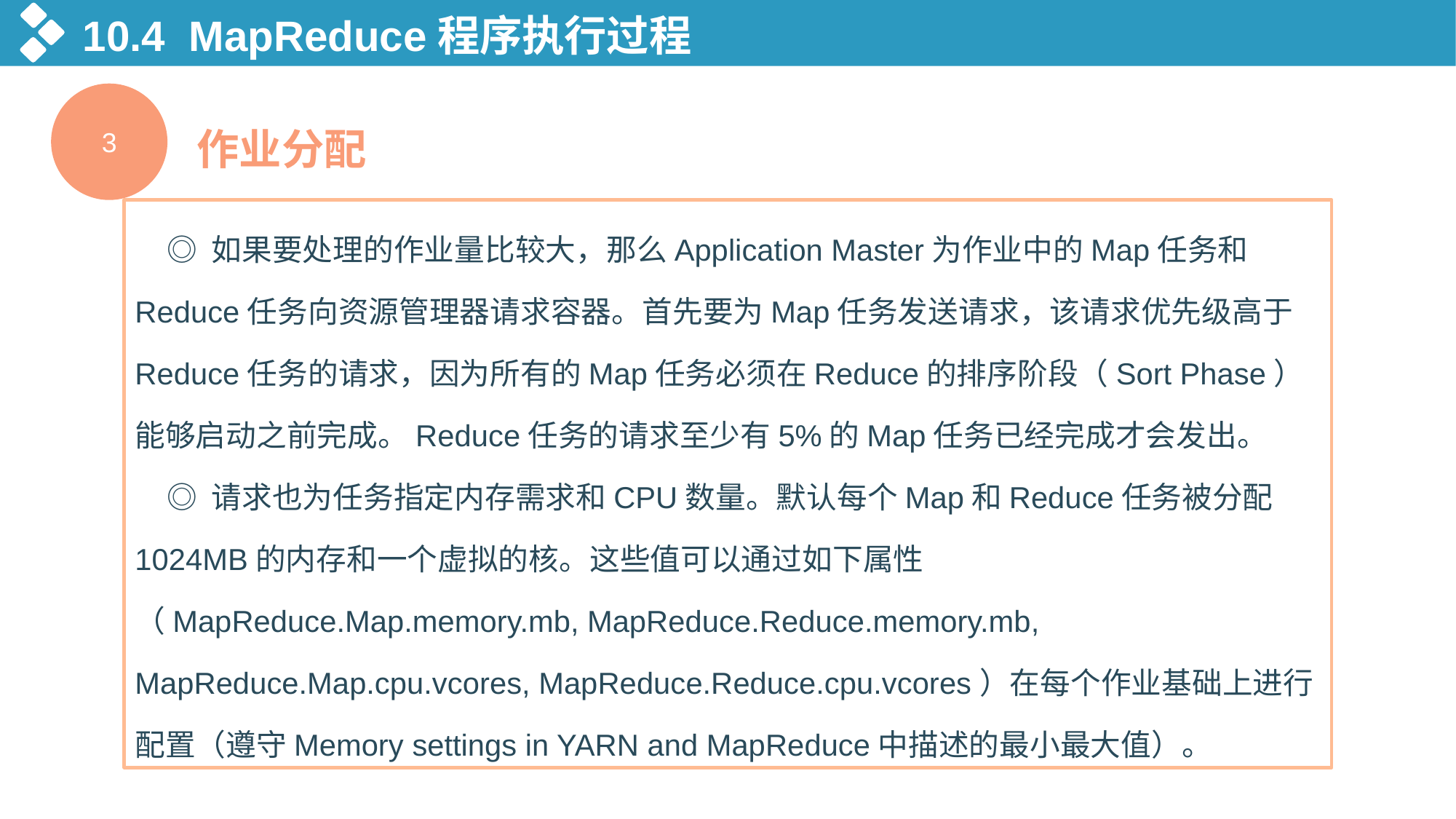

10.4  MapReduce程序执行过程
3
作业分配
◎ 如果要处理的作业量比较大，那么Application Master为作业中的Map任务和Reduce任务向资源管理器请求容器。首先要为Map任务发送请求，该请求优先级高于Reduce任务的请求，因为所有的Map任务必须在Reduce的排序阶段（Sort Phase）能够启动之前完成。Reduce任务的请求至少有5%的Map任务已经完成才会发出。
◎ 请求也为任务指定内存需求和CPU数量。默认每个Map和Reduce任务被分配1024MB的内存和一个虚拟的核。这些值可以通过如下属性（MapReduce.Map.memory.mb, MapReduce.Reduce.memory.mb, MapReduce.Map.cpu.vcores, MapReduce.Reduce.cpu.vcores）在每个作业基础上进行配置（遵守Memory settings in YARN and MapReduce中描述的最小最大值）。